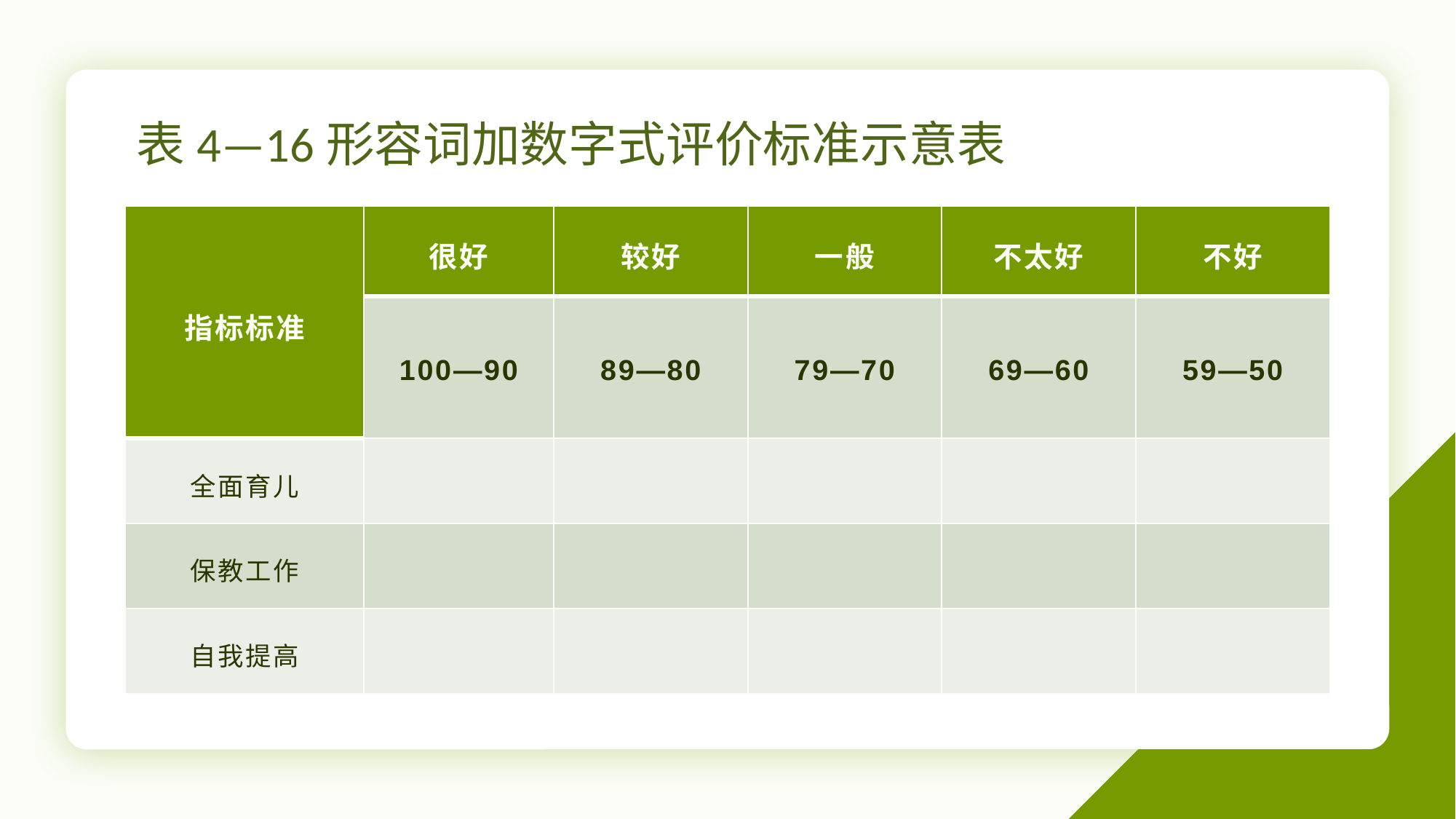

# 表4—16形容词加数字式评价标准示意表
| 指标标准 | 很好 | 较好 | 一般 | 不太好 | 不好 |
| --- | --- | --- | --- | --- | --- |
|  | 100—90 | 89—80 | 79—70 | 69—60 | 59—50 |
| 全面育儿 |  |  |  |  |  |
| 保教工作 |  |  |  |  |  |
| 自我提高 |  |  |  |  |  |